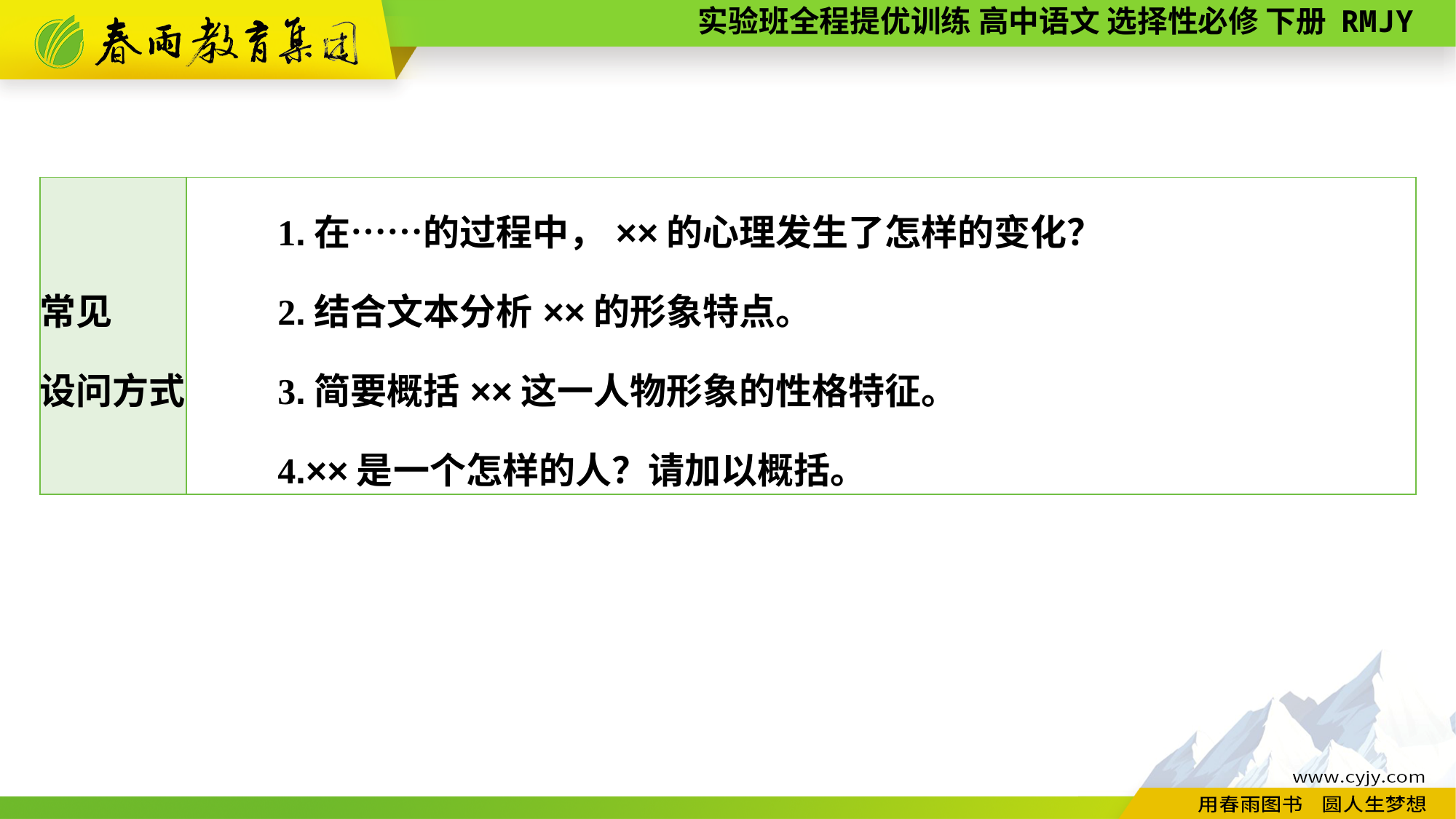

| 常见 设问方式 | 1.在……的过程中，××的心理发生了怎样的变化？ 　　2.结合文本分析××的形象特点。 　　3.简要概括××这一人物形象的性格特征。 　　4.××是一个怎样的人？请加以概括。 |
| --- | --- |